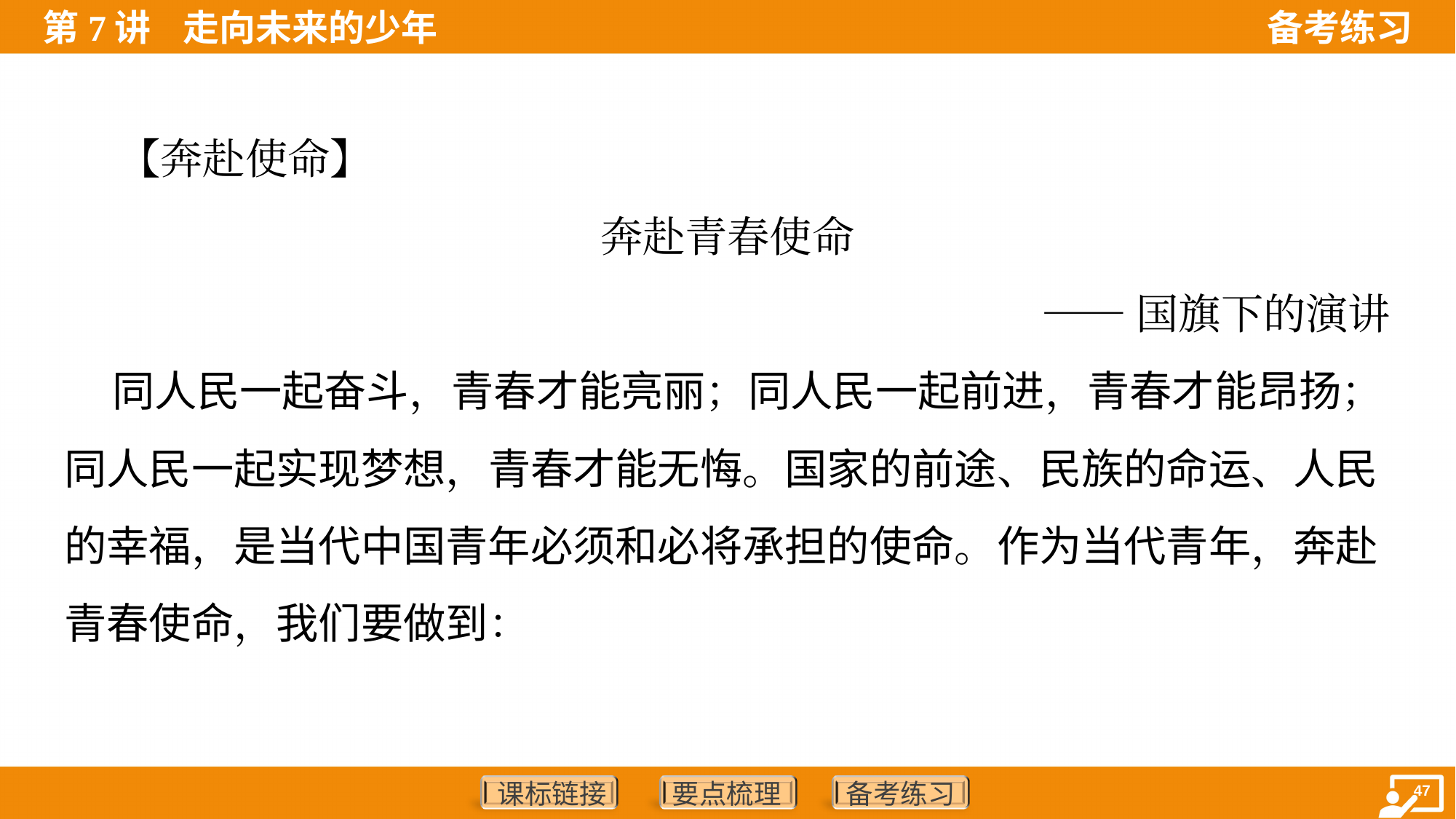

【奔赴使命】
奔赴青春使命
——国旗下的演讲
    同人民一起奋斗，青春才能亮丽；同人民一起前进，青春才能昂扬；
同人民一起实现梦想，青春才能无悔。国家的前途、民族的命运、人民
的幸福，是当代中国青年必须和必将承担的使命。作为当代青年，奔赴
青春使命，我们要做到：